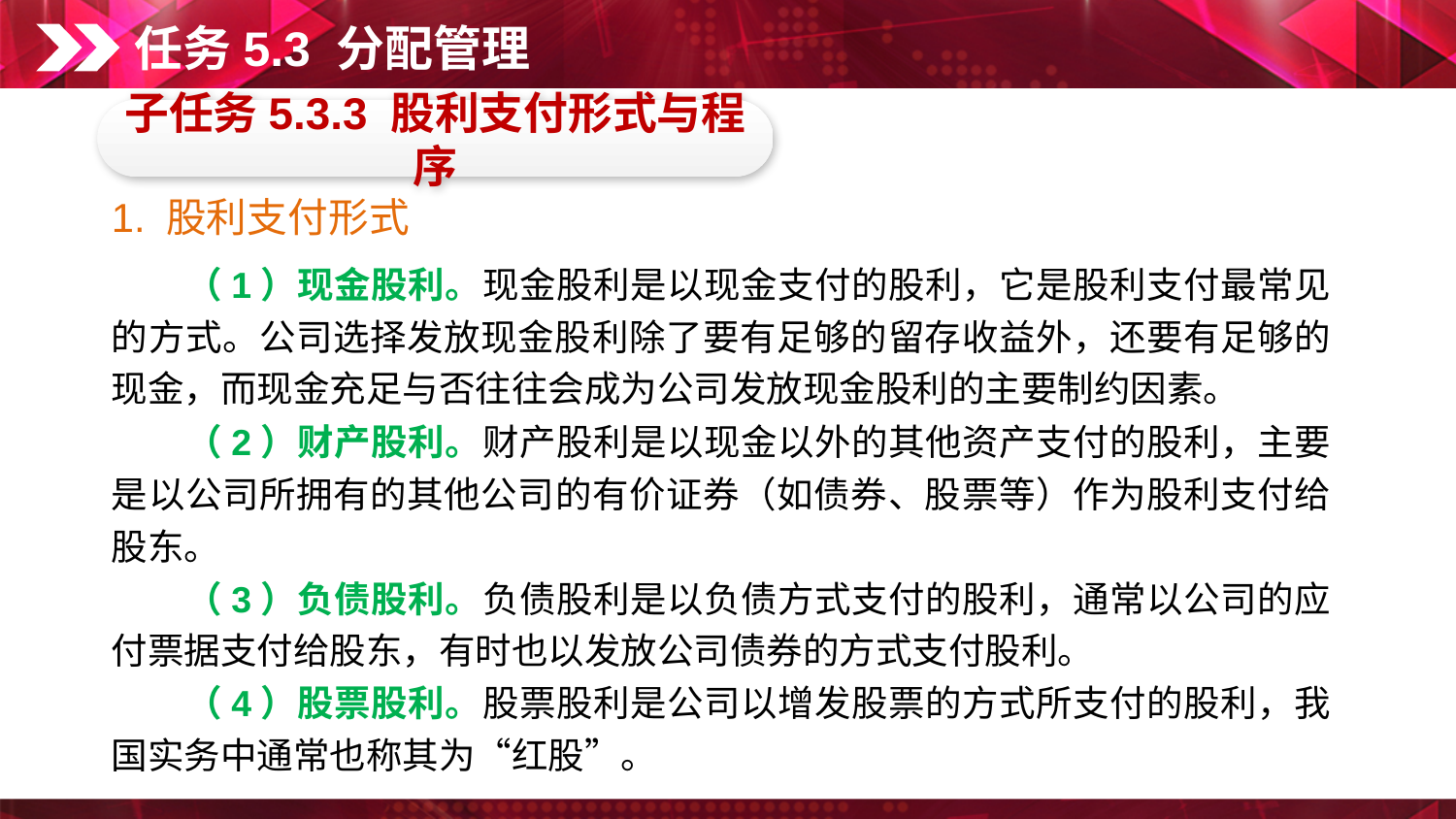

任务5.3 分配管理

子任务5.3.3 股利支付形式与程序
1. 股利支付形式
　　（1）现金股利。现金股利是以现金支付的股利，它是股利支付最常见的方式。公司选择发放现金股利除了要有足够的留存收益外，还要有足够的现金，而现金充足与否往往会成为公司发放现金股利的主要制约因素。
　　（2）财产股利。财产股利是以现金以外的其他资产支付的股利，主要是以公司所拥有的其他公司的有价证券（如债券、股票等）作为股利支付给股东。
　　（3）负债股利。负债股利是以负债方式支付的股利，通常以公司的应付票据支付给股东，有时也以发放公司债券的方式支付股利。
　　（4）股票股利。股票股利是公司以增发股票的方式所支付的股利，我国实务中通常也称其为“红股”。